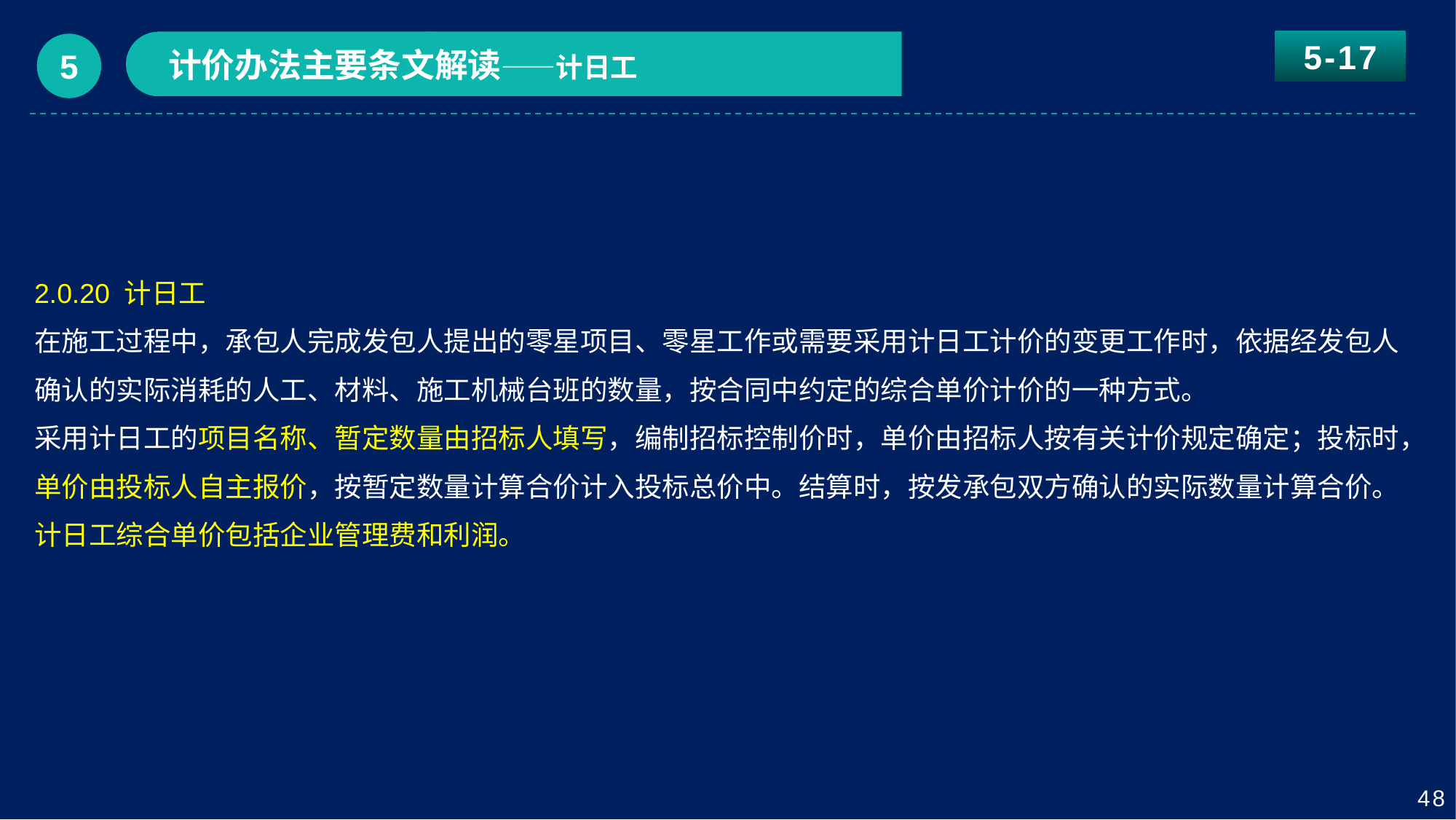

5-17
计价办法主要条文解读——计日工

5
2.0.20 计日工
在施工过程中，承包人完成发包人提出的零星项目、零星工作或需要采用计日工计价的变更工作时，依据经发包人确认的实际消耗的人工、材料、施工机械台班的数量，按合同中约定的综合单价计价的一种方式。
采用计日工的项目名称、暂定数量由招标人填写，编制招标控制价时，单价由招标人按有关计价规定确定；投标时，单价由投标人自主报价，按暂定数量计算合价计入投标总价中。结算时，按发承包双方确认的实际数量计算合价。计日工综合单价包括企业管理费和利润。
48